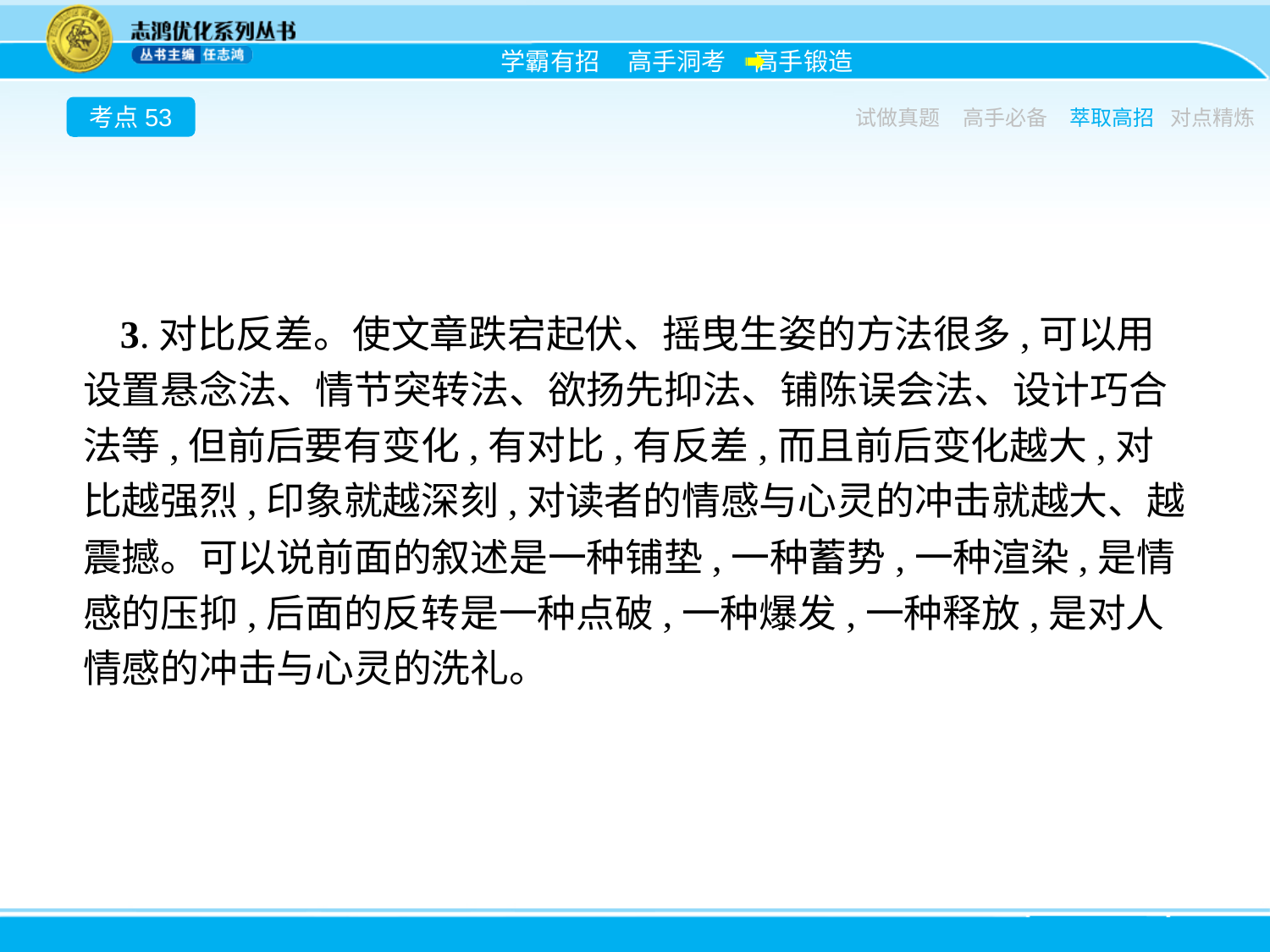

考点53
试做真题
高手必备
萃取高招
对点精炼
3.对比反差。使文章跌宕起伏、摇曳生姿的方法很多,可以用设置悬念法、情节突转法、欲扬先抑法、铺陈误会法、设计巧合法等,但前后要有变化,有对比,有反差,而且前后变化越大,对比越强烈,印象就越深刻,对读者的情感与心灵的冲击就越大、越震撼。可以说前面的叙述是一种铺垫,一种蓄势,一种渲染,是情感的压抑,后面的反转是一种点破,一种爆发,一种释放,是对人情感的冲击与心灵的洗礼。